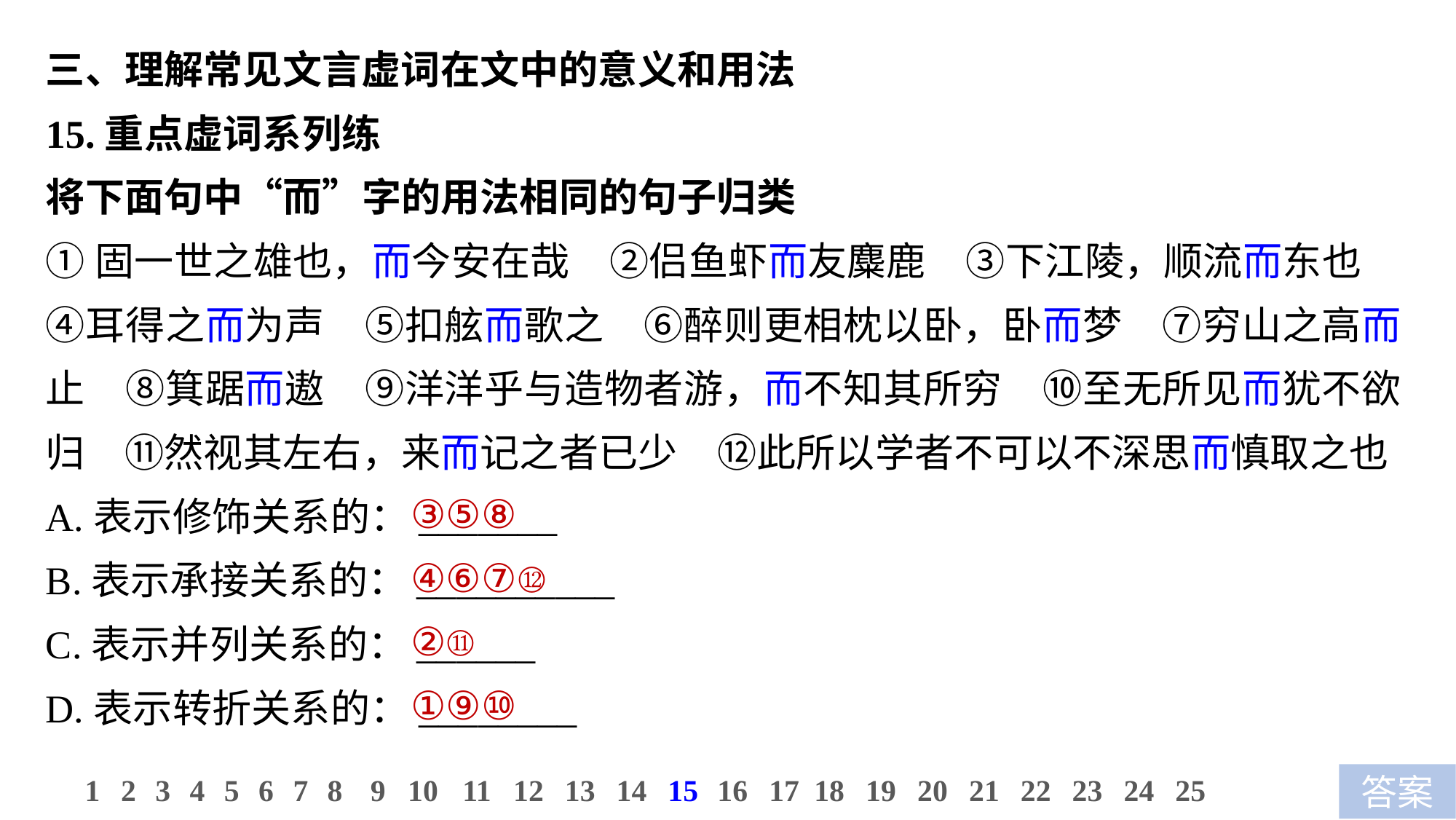

三、理解常见文言虚词在文中的意义和用法
15.重点虚词系列练
将下面句中“而”字的用法相同的句子归类
①固一世之雄也，而今安在哉　②侣鱼虾而友麋鹿　③下江陵，顺流而东也　④耳得之而为声　⑤扣舷而歌之　⑥醉则更相枕以卧，卧而梦　⑦穷山之高而止　⑧箕踞而遨　⑨洋洋乎与造物者游，而不知其所穷　⑩至无所见而犹不欲归　⑪然视其左右，来而记之者已少　⑫此所以学者不可以不深思而慎取之也
A.表示修饰关系的：_______
B.表示承接关系的：__________
C.表示并列关系的：______
D.表示转折关系的：________
③⑤⑧
④⑥⑦⑫
②⑪
①⑨⑩
11
12
13
14
15
16
17
18
19
20
21
22
23
24
25
1
2
3
4
5
6
7
8
9
10
答案